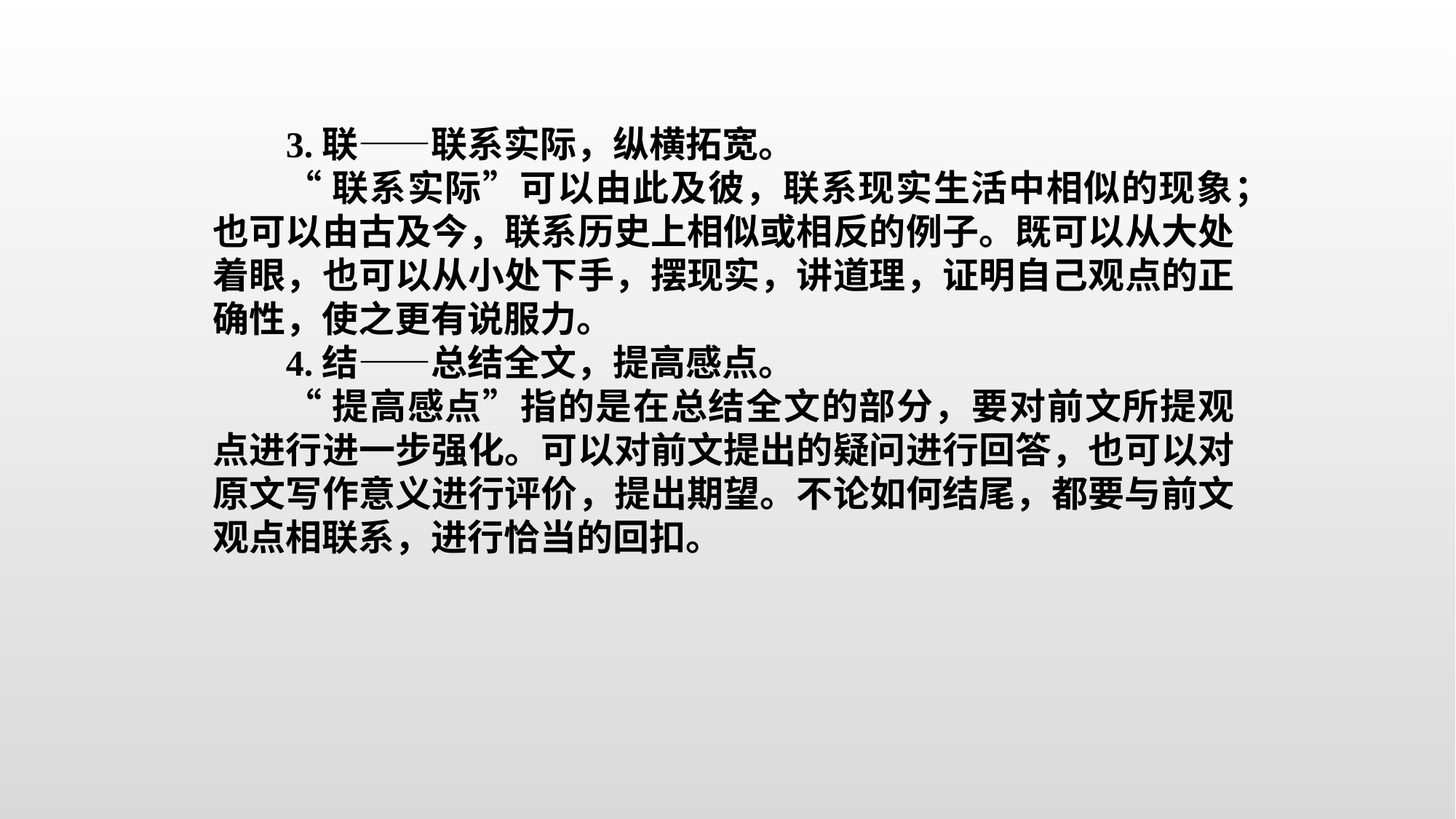

3.联——联系实际，纵横拓宽。
“联系实际”可以由此及彼，联系现实生活中相似的现象；也可以由古及今，联系历史上相似或相反的例子。既可以从大处着眼，也可以从小处下手，摆现实，讲道理，证明自己观点的正确性，使之更有说服力。
4.结——总结全文，提高感点。
“提高感点”指的是在总结全文的部分，要对前文所提观点进行进一步强化。可以对前文提出的疑问进行回答，也可以对原文写作意义进行评价，提出期望。不论如何结尾，都要与前文观点相联系，进行恰当的回扣。